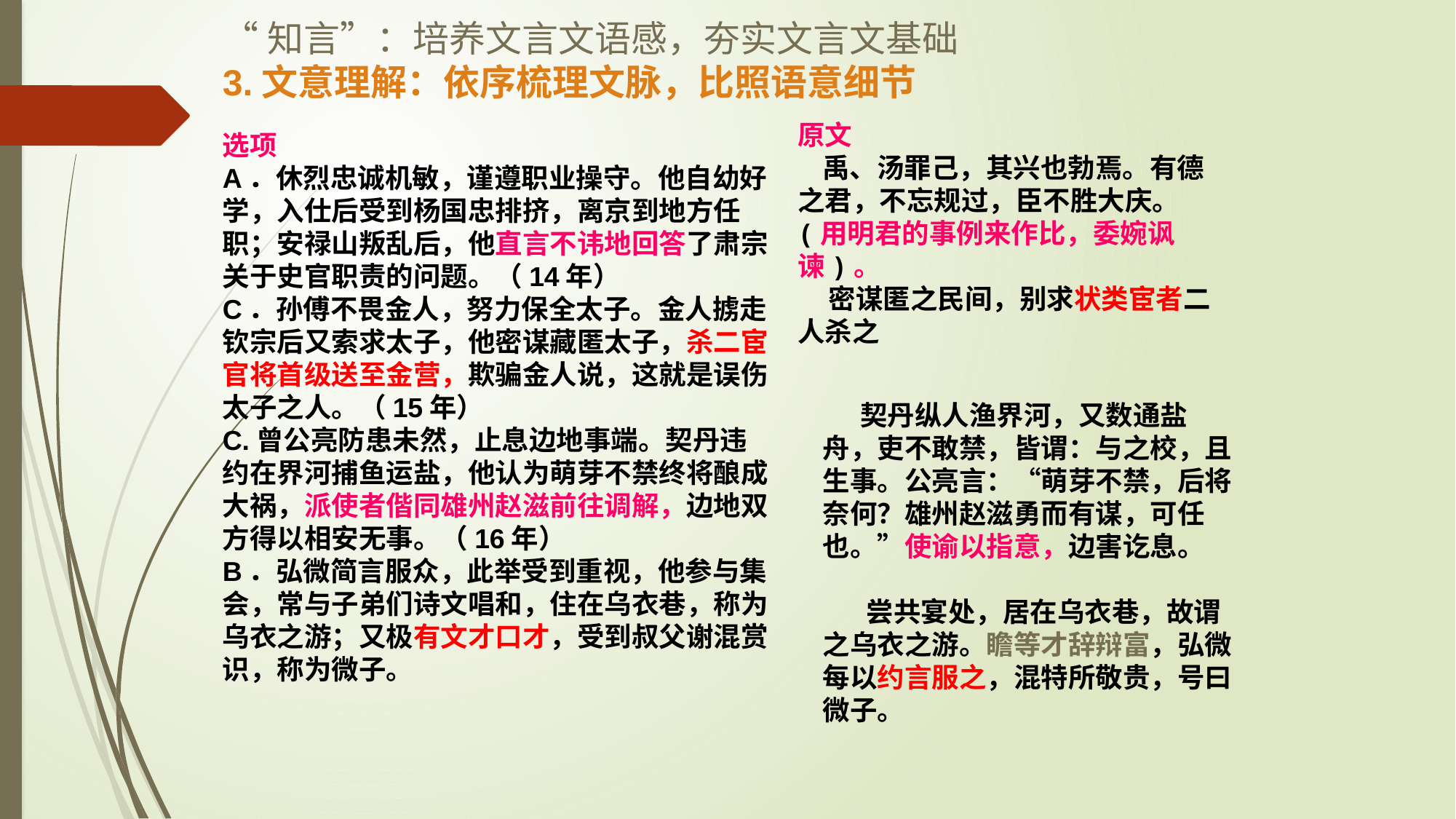

“知言”：培养文言文语感，夯实文言文基础
3.文意理解：依序梳理文脉，比照语意细节

原文
   禹、汤罪己，其兴也勃焉。有德之君，不忘规过，臣不胜大庆。(用明君的事例来作比，委婉讽谏)。
    密谋匿之民间，别求状类宦者二人杀之
选项
A．休烈忠诚机敏，谨遵职业操守。他自幼好学，入仕后受到杨国忠排挤，离京到地方任职；安禄山叛乱后，他直言不讳地回答了肃宗关于史官职责的问题。（14年）
C．孙傅不畏金人，努力保全太子。金人掳走钦宗后又索求太子，他密谋藏匿太子，杀二宦官将首级送至金营，欺骗金人说，这就是误伤太子之人。（15年）
C.曾公亮防患未然，止息边地事端。契丹违约在界河捕鱼运盐，他认为萌芽不禁终将酿成大祸，派使者偕同雄州赵滋前往调解，边地双方得以相安无事。（16年）
B．弘微简言服众，此举受到重视，他参与集会，常与子弟们诗文唱和，住在乌衣巷，称为乌衣之游；又极有文才口才，受到叔父谢混赏识，称为微子。
     契丹纵人渔界河，又数通盐舟，吏不敢禁，皆谓：与之校，且生事。公亮言：“萌芽不禁，后将奈何？雄州赵滋勇而有谋，可任也。”使谕以指意，边害讫息。

      尝共宴处，居在乌衣巷，故谓之乌衣之游。瞻等才辞辩富，弘微每以约言服之，混特所敬贵，号曰微子。